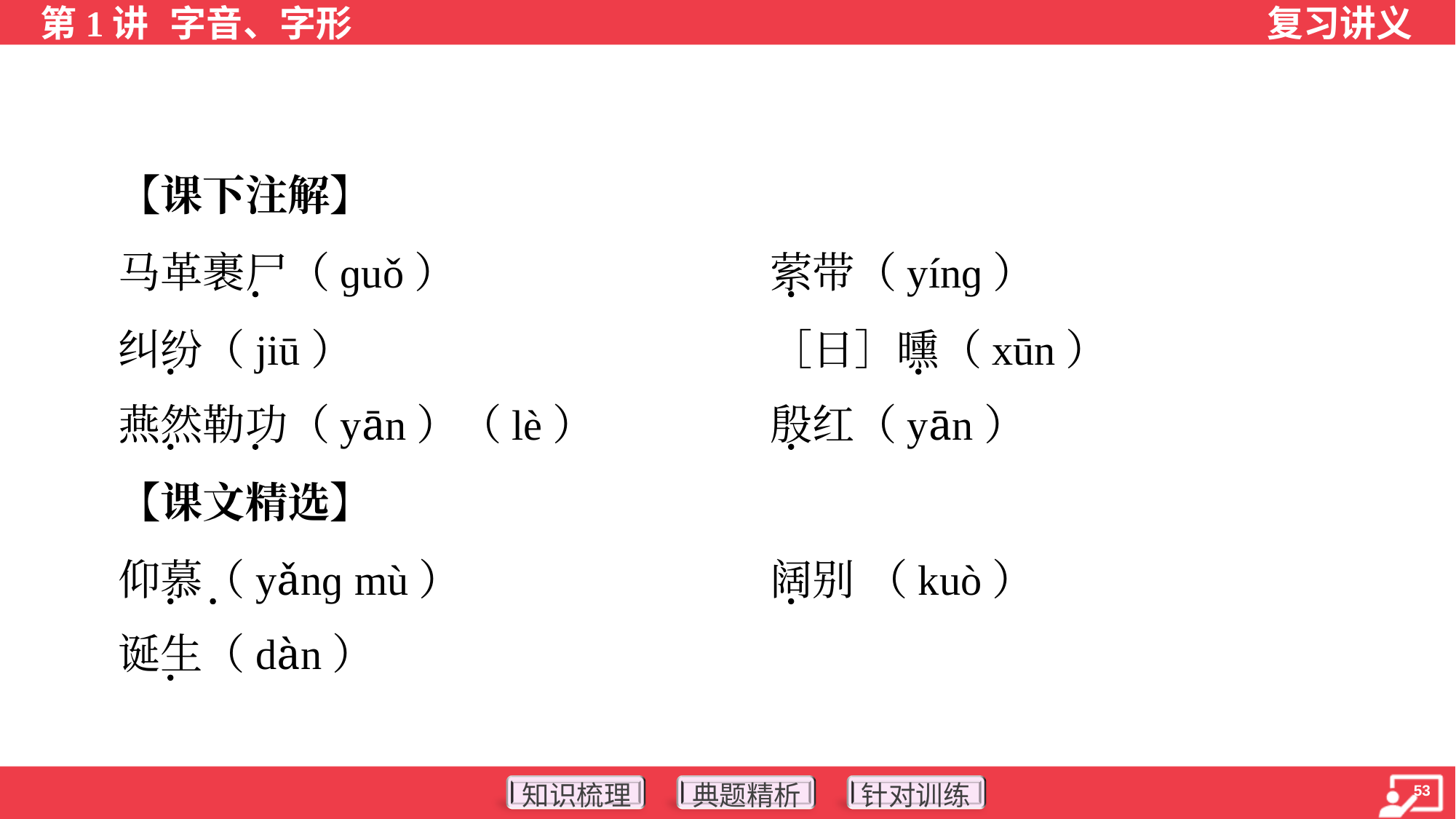

【课下注解】
    马革裹尸（ɡuǒ）	萦带（yínɡ）
    纠纷（jiū）	［日］曛（xūn）
    燕然勒功（yān）（lè）	殷红（yān）

    【课文精选】
    仰慕（yǎnɡ mù）	阔别 （kuò）
    诞生（dàn）